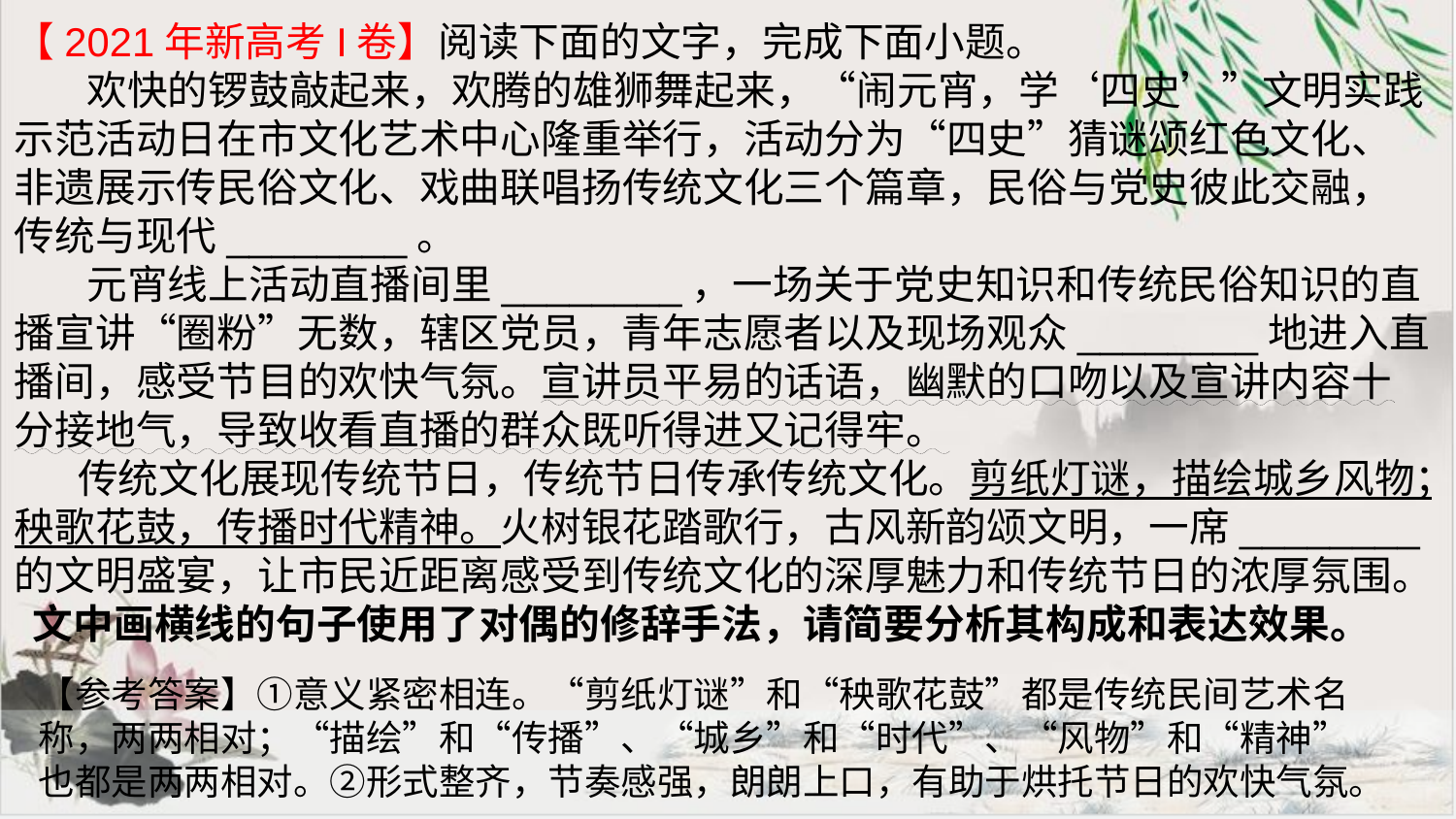

【2021年新高考I卷】阅读下面的文字，完成下面小题。
       欢快的锣鼓敲起来，欢腾的雄狮舞起来，“闹元宵，学‘四史’”文明实践示范活动日在市文化艺术中心隆重举行，活动分为“四史”猜谜颂红色文化、非遗展示传民俗文化、戏曲联唱扬传统文化三个篇章，民俗与党史彼此交融，传统与现代________。
       元宵线上活动直播间里________，一场关于党史知识和传统民俗知识的直播宣讲“圈粉”无数，辖区党员，青年志愿者以及现场观众________地进入直播间，感受节目的欢快气氛。宣讲员平易的话语，幽默的口吻以及宣讲内容十分接地气，导致收看直播的群众既听得进又记得牢。
      传统文化展现传统节日，传统节日传承传统文化。剪纸灯谜，描绘城乡风物；秧歌花鼓，传播时代精神。火树银花踏歌行，古风新韵颂文明，一席________的文明盛宴，让市民近距离感受到传统文化的深厚魅力和传统节日的浓厚氛围。
 文中画横线的句子使用了对偶的修辞手法，请简要分析其构成和表达效果。

【参考答案】①意义紧密相连。“剪纸灯谜”和“秧歌花鼓”都是传统民间艺术名称，两两相对；“描绘”和“传播”、“城乡”和“时代”、“风物”和“精神”也都是两两相对。②形式整齐，节奏感强，朗朗上口，有助于烘托节日的欢快气氛。